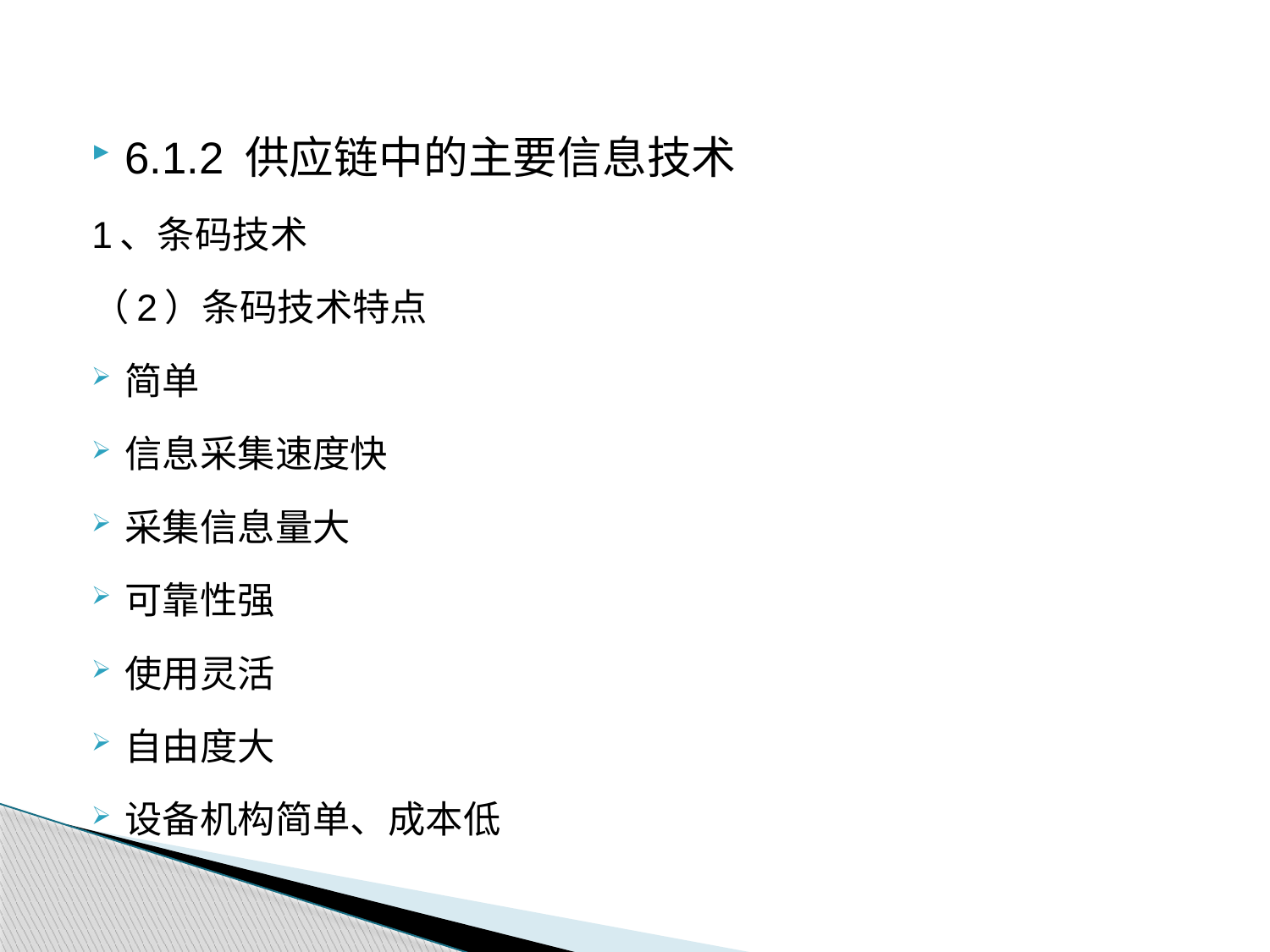

6.1.2 供应链中的主要信息技术
1、条码技术
（2）条码技术特点
简单
信息采集速度快
采集信息量大
可靠性强
使用灵活
自由度大
设备机构简单、成本低